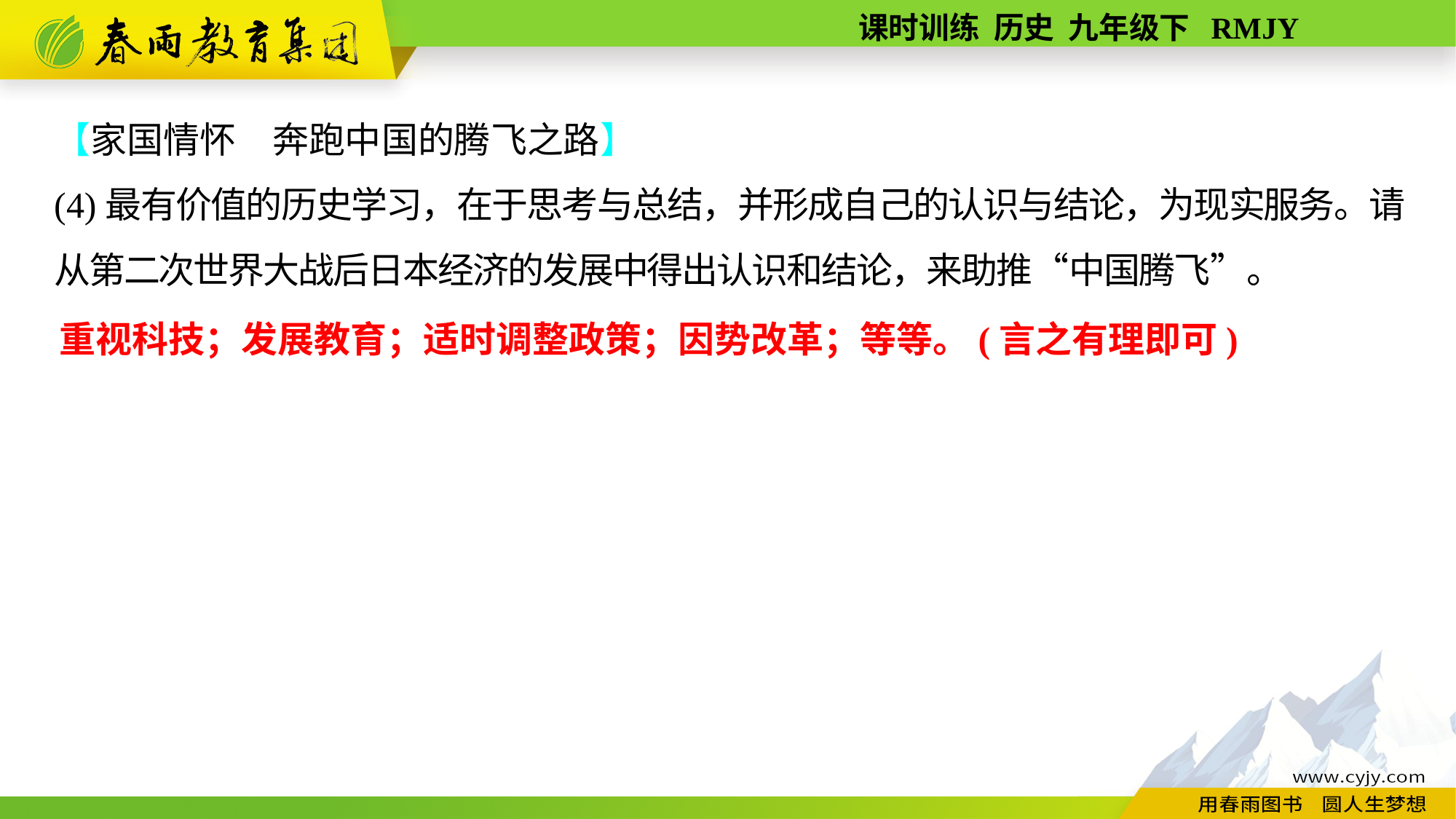

【家国情怀　奔跑中国的腾飞之路】
(4)最有价值的历史学习，在于思考与总结，并形成自己的认识与结论，为现实服务。请从第二次世界大战后日本经济的发展中得出认识和结论，来助推“中国腾飞”。
重视科技；发展教育；适时调整政策；因势改革；等等。(言之有理即可)